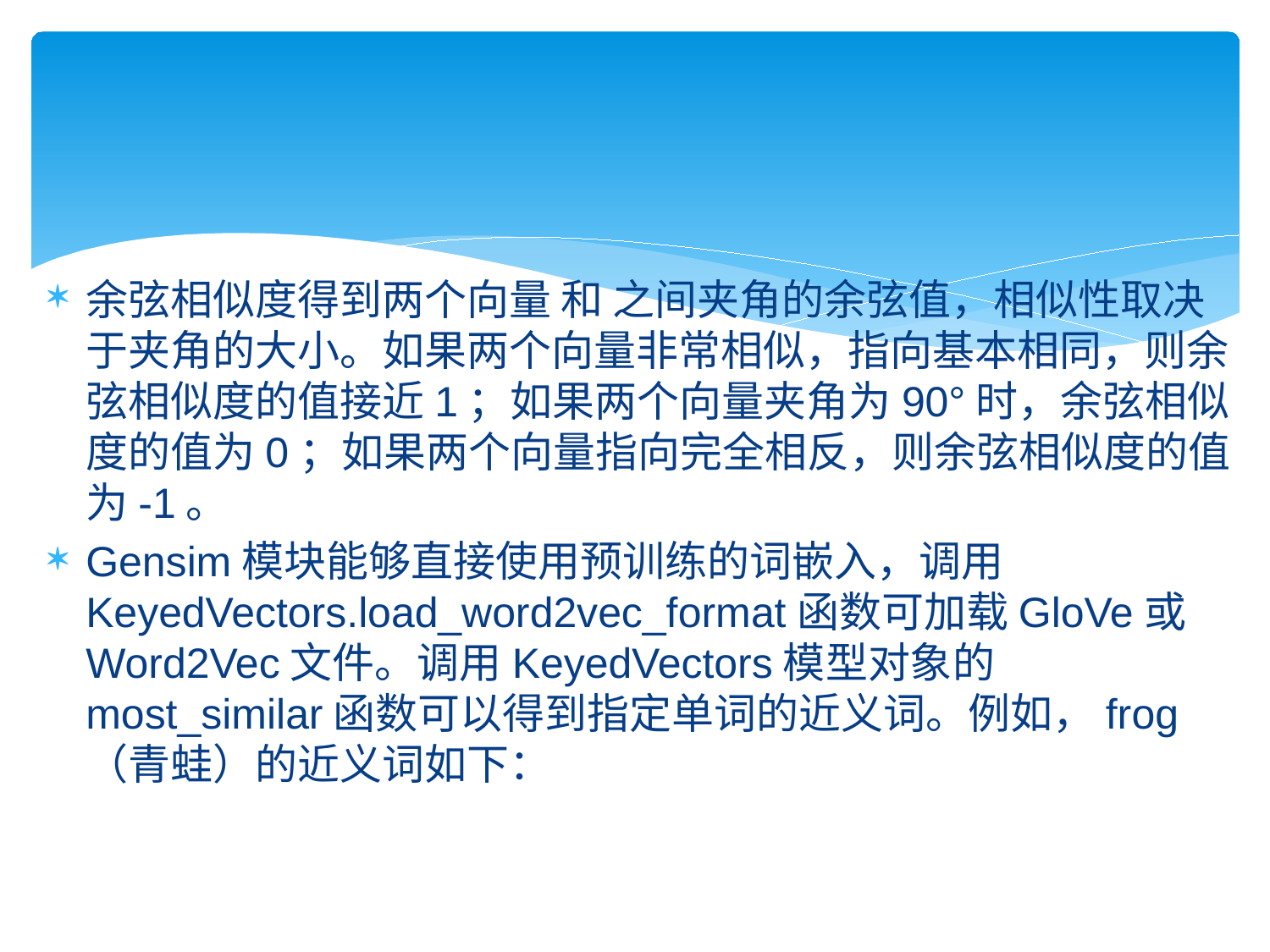

余弦相似度得到两个向量 和 之间夹角的余弦值，相似性取决于夹角的大小。如果两个向量非常相似，指向基本相同，则余弦相似度的值接近1；如果两个向量夹角为90°时，余弦相似度的值为0；如果两个向量指向完全相反，则余弦相似度的值为-1。
Gensim模块能够直接使用预训练的词嵌入，调用KeyedVectors.load_word2vec_format函数可加载GloVe或Word2Vec文件。调用KeyedVectors模型对象的most_similar函数可以得到指定单词的近义词。例如，frog（青蛙）的近义词如下：